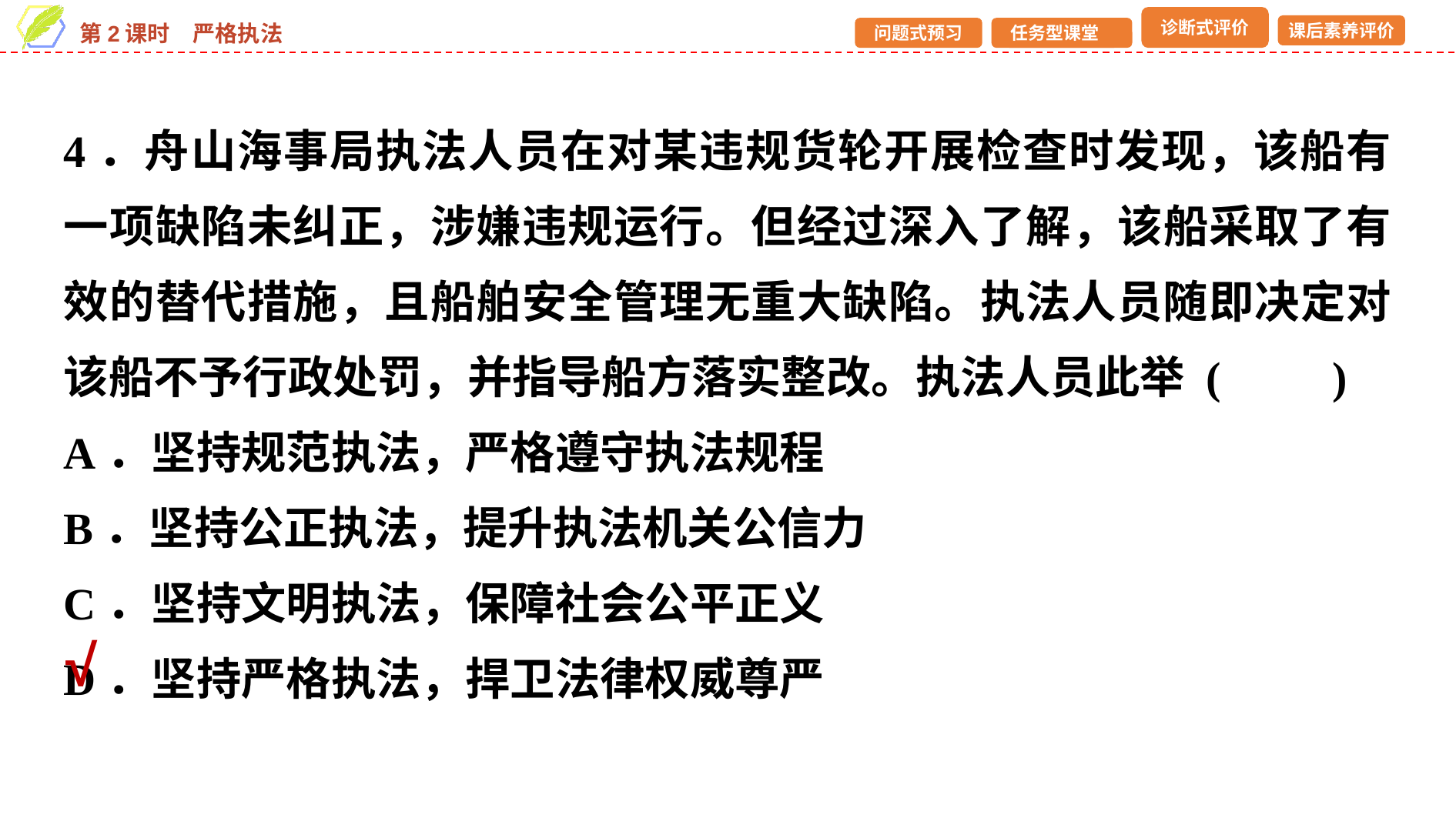

4．舟山海事局执法人员在对某违规货轮开展检查时发现，该船有一项缺陷未纠正，涉嫌违规运行。但经过深入了解，该船采取了有效的替代措施，且船舶安全管理无重大缺陷。执法人员随即决定对该船不予行政处罚，并指导船方落实整改。执法人员此举 (　　)
A．坚持规范执法，严格遵守执法规程
B．坚持公正执法，提升执法机关公信力
C．坚持文明执法，保障社会公平正义
D．坚持严格执法，捍卫法律权威尊严
√